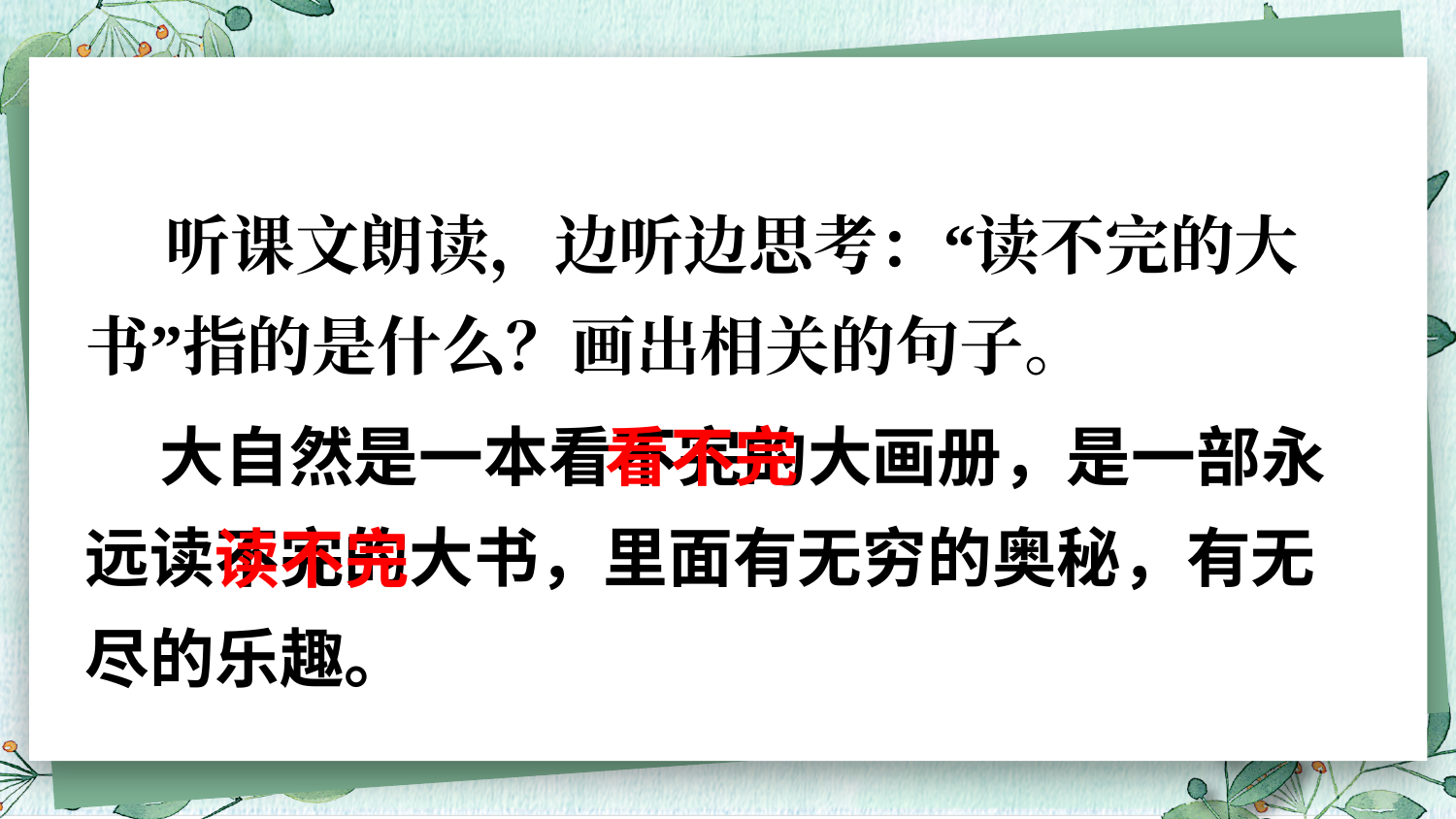

听课文朗读，边听边思考：“读不完的大书”指的是什么？画出相关的句子。
    大自然是一本看不完的大画册，是一部永远读不完的大书，里面有无穷的奥秘，有无尽的乐趣。
看不完
读不完